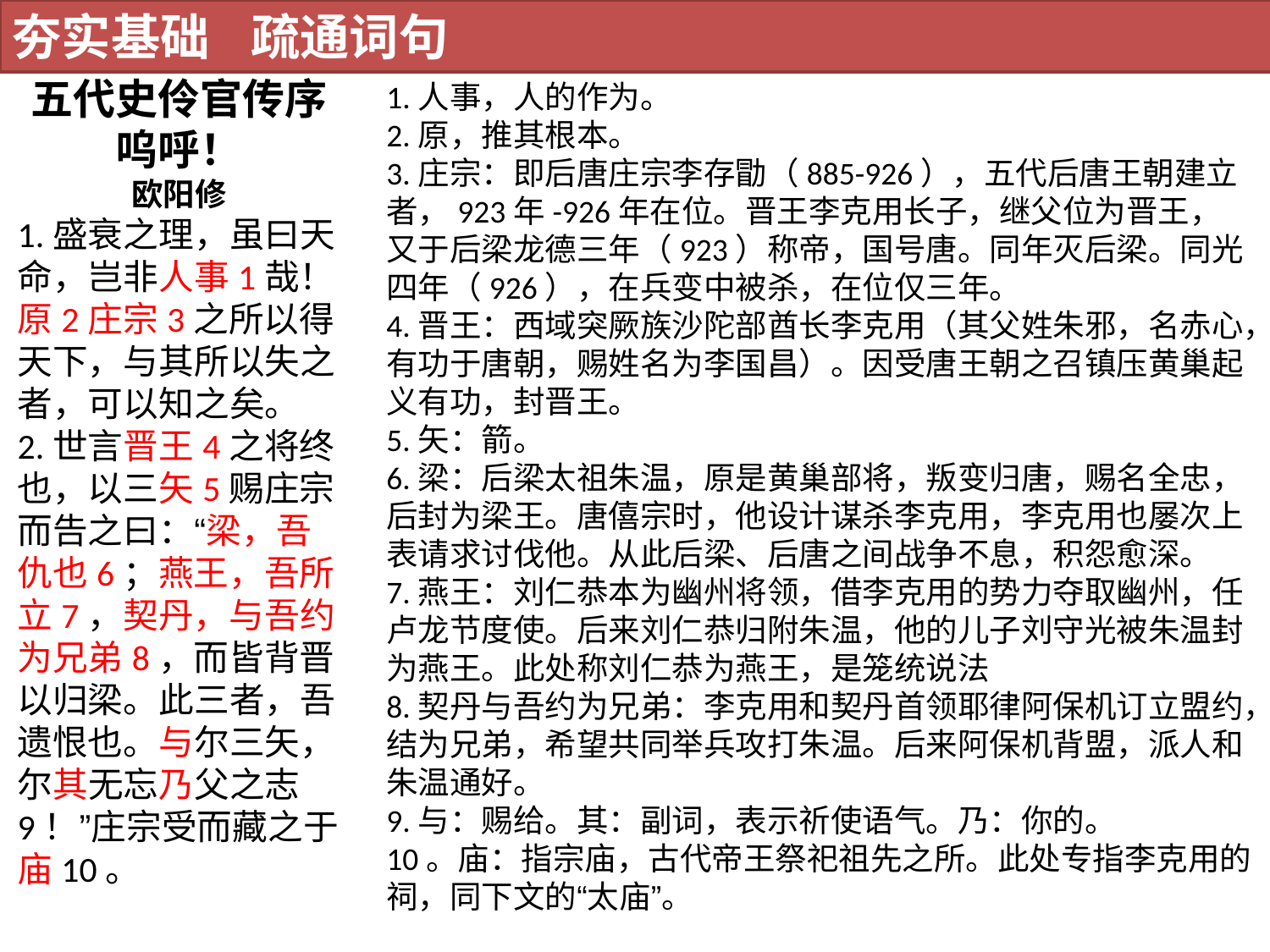

夯实基础   疏通词句
五代史伶官传序呜呼！
欧阳修
1.盛衰之理，虽曰天命，岂非人事1哉！原2庄宗3之所以得天下，与其所以失之者，可以知之矣。
2.世言晋王4之将终也，以三矢5赐庄宗而告之曰：“梁，吾仇也6；燕王，吾所立7，契丹，与吾约为兄弟8，而皆背晋以归梁。此三者，吾遗恨也。与尔三矢，尔其无忘乃父之志9！”庄宗受而藏之于庙10。
1.人事，人的作为。
2.原，推其根本。
3.庄宗：即后唐庄宗李存勖（885-926），五代后唐王朝建立者，923年-926年在位。晋王李克用长子，继父位为晋王，又于后梁龙德三年（923）称帝，国号唐。同年灭后梁。同光四年（926），在兵变中被杀，在位仅三年。
4.晋王：西域突厥族沙陀部酋长李克用（其父姓朱邪，名赤心，有功于唐朝，赐姓名为李国昌）。因受唐王朝之召镇压黄巢起义有功，封晋王。
5.矢：箭。
6.梁：后梁太祖朱温，原是黄巢部将，叛变归唐，赐名全忠，后封为梁王。唐僖宗时，他设计谋杀李克用，李克用也屡次上表请求讨伐他。从此后梁、后唐之间战争不息，积怨愈深。
7.燕王：刘仁恭本为幽州将领，借李克用的势力夺取幽州，任卢龙节度使。后来刘仁恭归附朱温，他的儿子刘守光被朱温封为燕王。此处称刘仁恭为燕王，是笼统说法
8.契丹与吾约为兄弟：李克用和契丹首领耶律阿保机订立盟约，结为兄弟，希望共同举兵攻打朱温。后来阿保机背盟，派人和朱温通好。
9.与：赐给。其：副词，表示祈使语气。乃：你的。
10。庙：指宗庙，古代帝王祭祀祖先之所。此处专指李克用的祠，同下文的“太庙”。